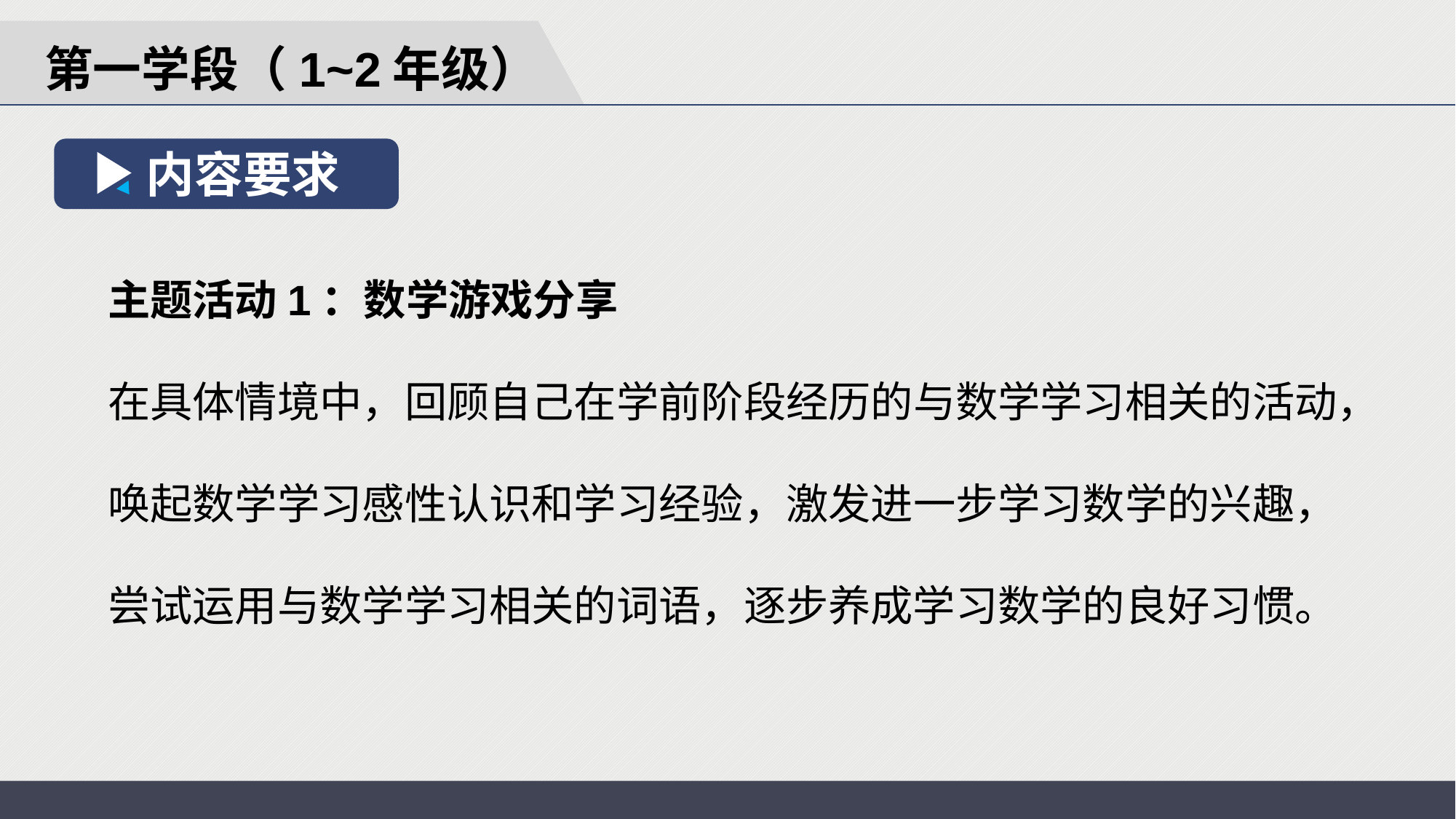

第一学段（1~2年级）
内容要求

主题活动1：数学游戏分享
在具体情境中，回顾自己在学前阶段经历的与数学学习相关的活动，唤起数学学习感性认识和学习经验，激发进一步学习数学的兴趣，尝试运用与数学学习相关的词语，逐步养成学习数学的良好习惯。